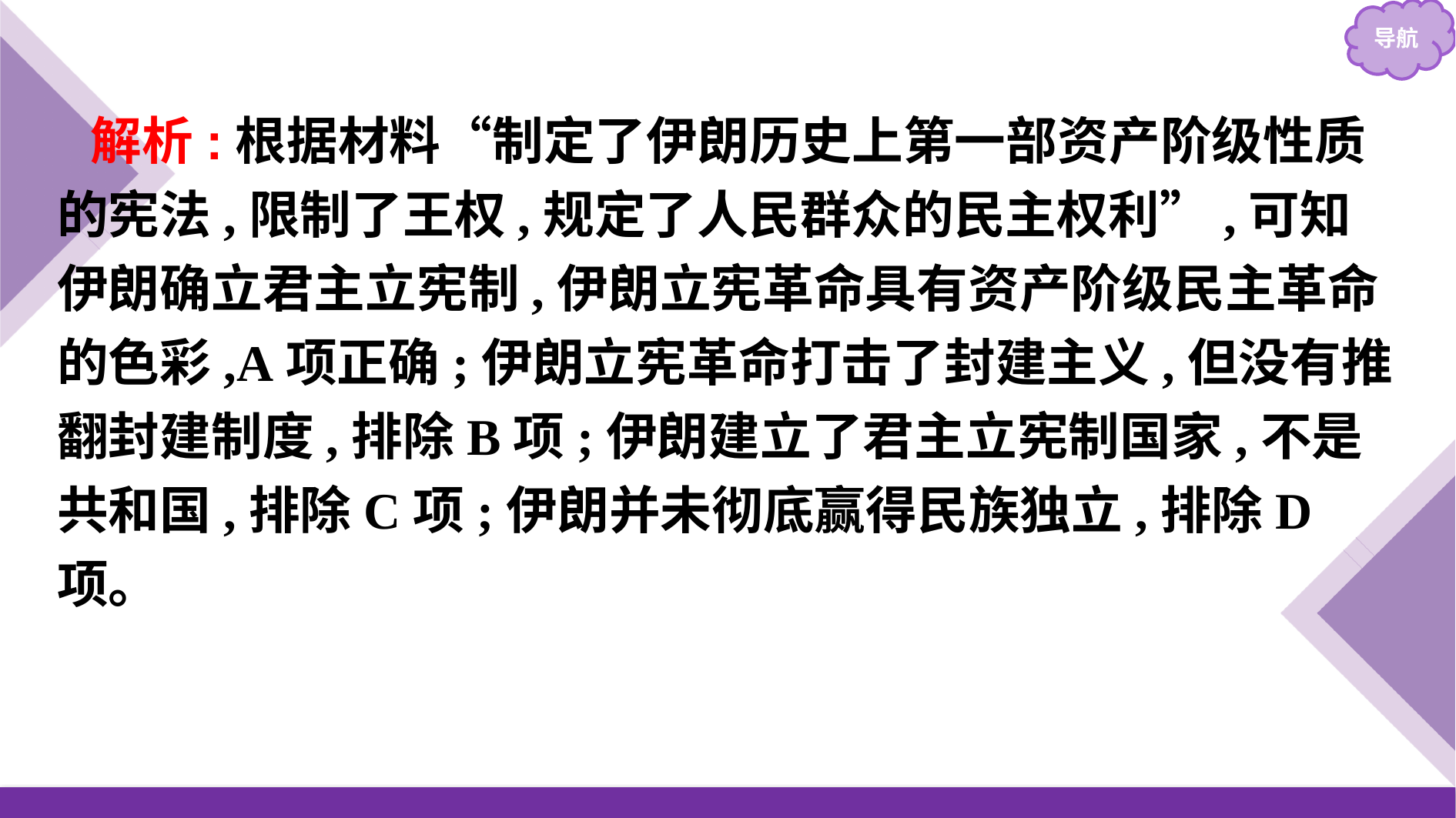

解析:根据材料“制定了伊朗历史上第一部资产阶级性质的宪法,限制了王权,规定了人民群众的民主权利”,可知伊朗确立君主立宪制,伊朗立宪革命具有资产阶级民主革命的色彩,A项正确;伊朗立宪革命打击了封建主义,但没有推翻封建制度,排除B项;伊朗建立了君主立宪制国家,不是共和国,排除C项;伊朗并未彻底赢得民族独立,排除D项。